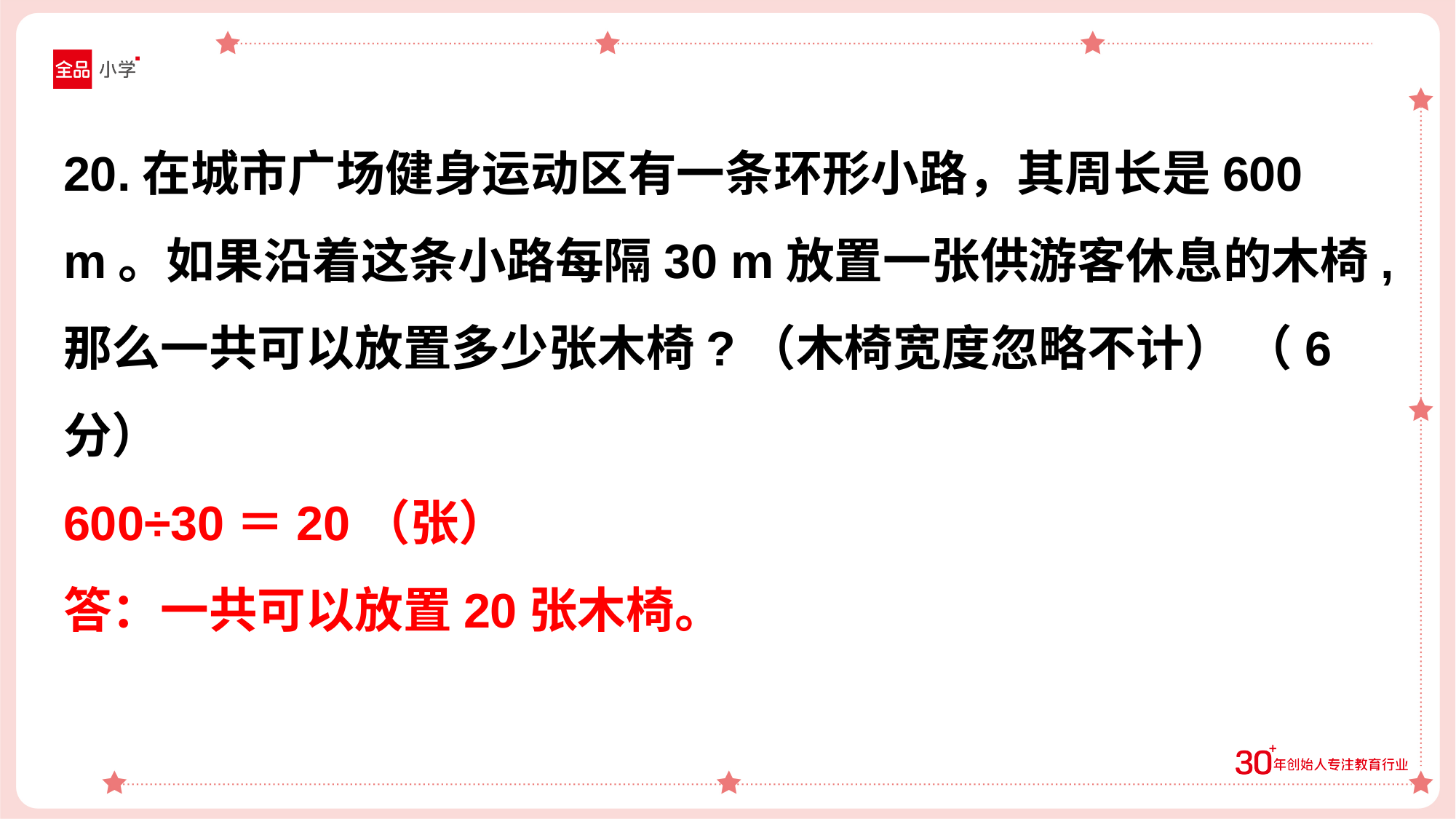

20.在城市广场健身运动区有一条环形小路，其周长是600 m。如果沿着这条小路每隔30 m放置一张供游客休息的木椅,那么一共可以放置多少张木椅?（木椅宽度忽略不计） （6 分）
600÷30＝20（张）
答：一共可以放置20张木椅。